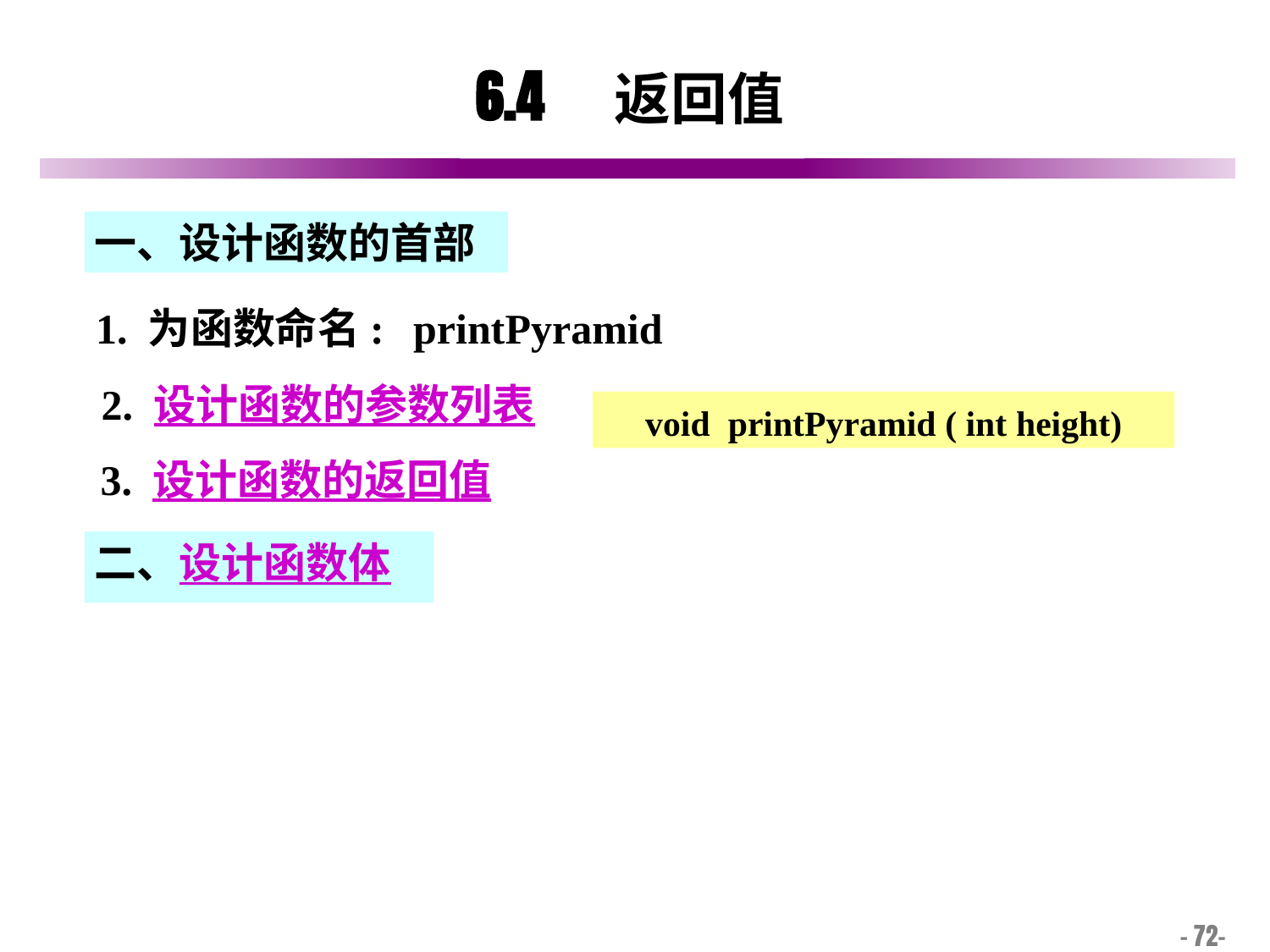

# 6.4　返回值
一、设计函数的首部
 1. 为函数命名:
printPyramid
 2. 设计函数的参数列表
void  printPyramid ( int height)
3. 设计函数的返回值
二、设计函数体
 - 72-